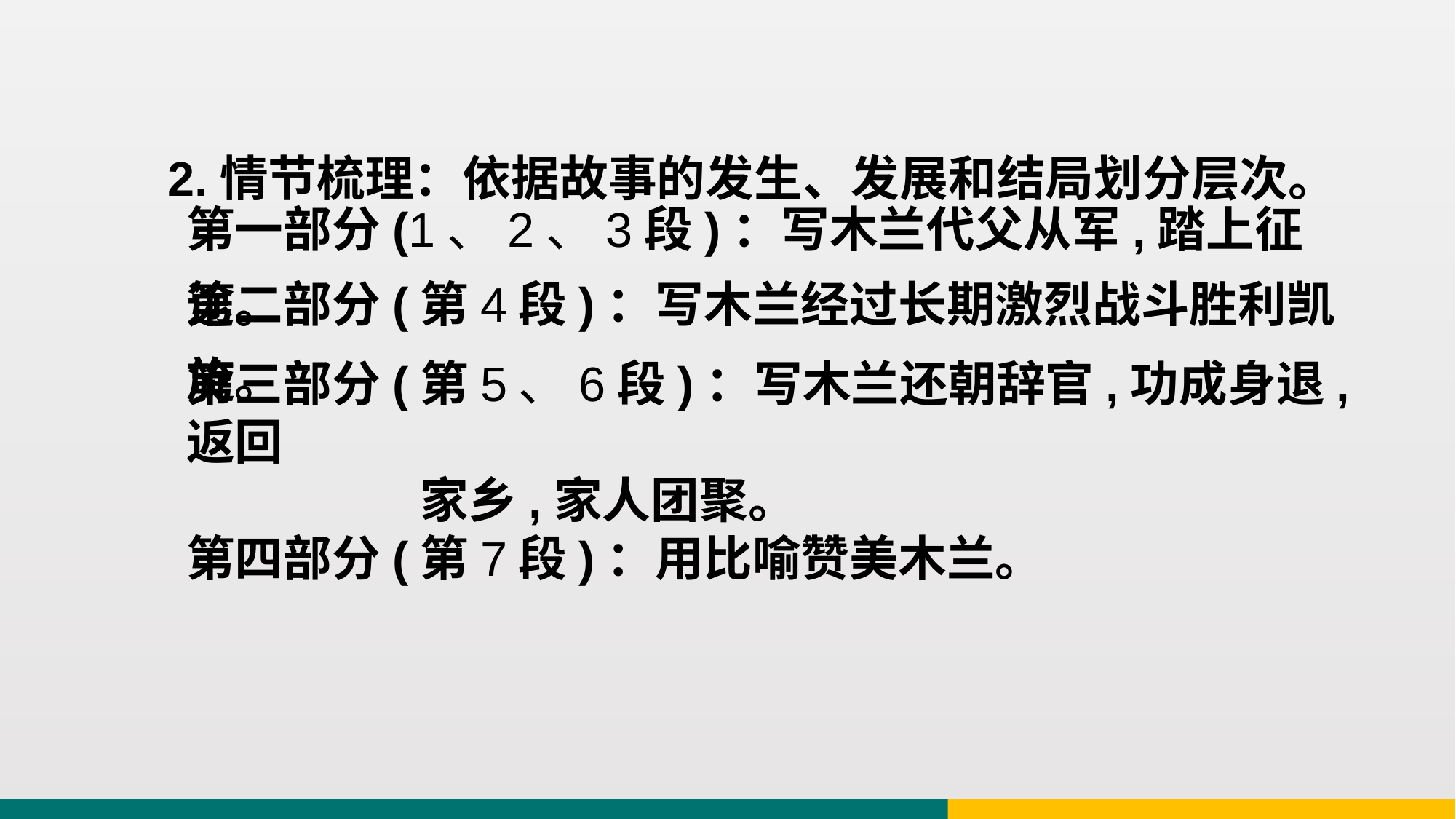

2.情节梳理：依据故事的发生、发展和结局划分层次。
第一部分(1、2、3段)：写木兰代父从军,踏上征途。
第二部分(第4段)：写木兰经过长期激烈战斗胜利凯旋。
第三部分(第5、6段)：写木兰还朝辞官,功成身退,返回
                    家乡,家人团聚。
第四部分(第7段)：用比喻赞美木兰。